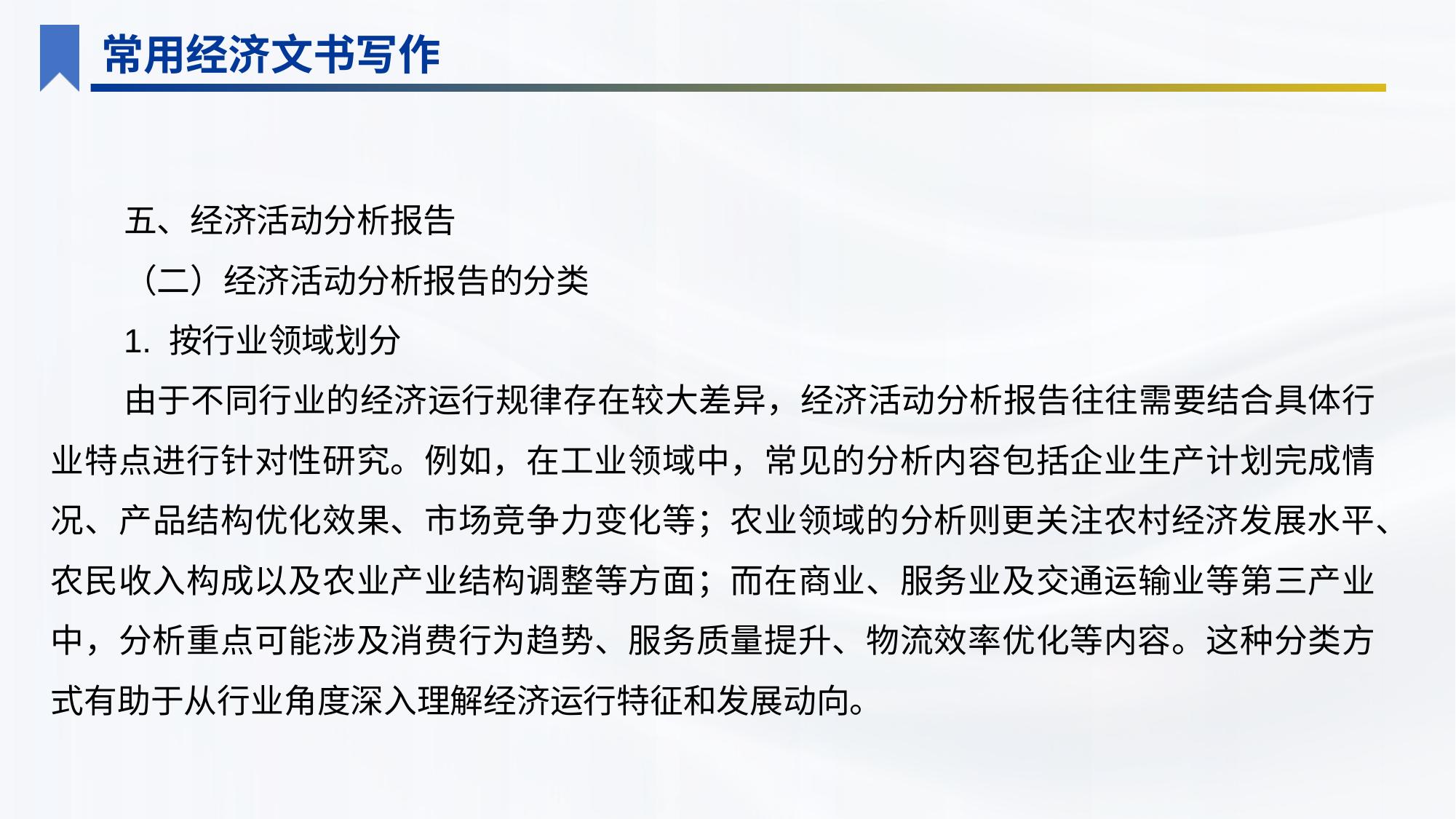

常用经济文书写作
五、经济活动分析报告
（二）经济活动分析报告的分类
1. 按行业领域划分
由于不同行业的经济运行规律存在较大差异，经济活动分析报告往往需要结合具体行业特点进行针对性研究。例如，在工业领域中，常见的分析内容包括企业生产计划完成情况、产品结构优化效果、市场竞争力变化等；农业领域的分析则更关注农村经济发展水平、农民收入构成以及农业产业结构调整等方面；而在商业、服务业及交通运输业等第三产业中，分析重点可能涉及消费行为趋势、服务质量提升、物流效率优化等内容。这种分类方式有助于从行业角度深入理解经济运行特征和发展动向。